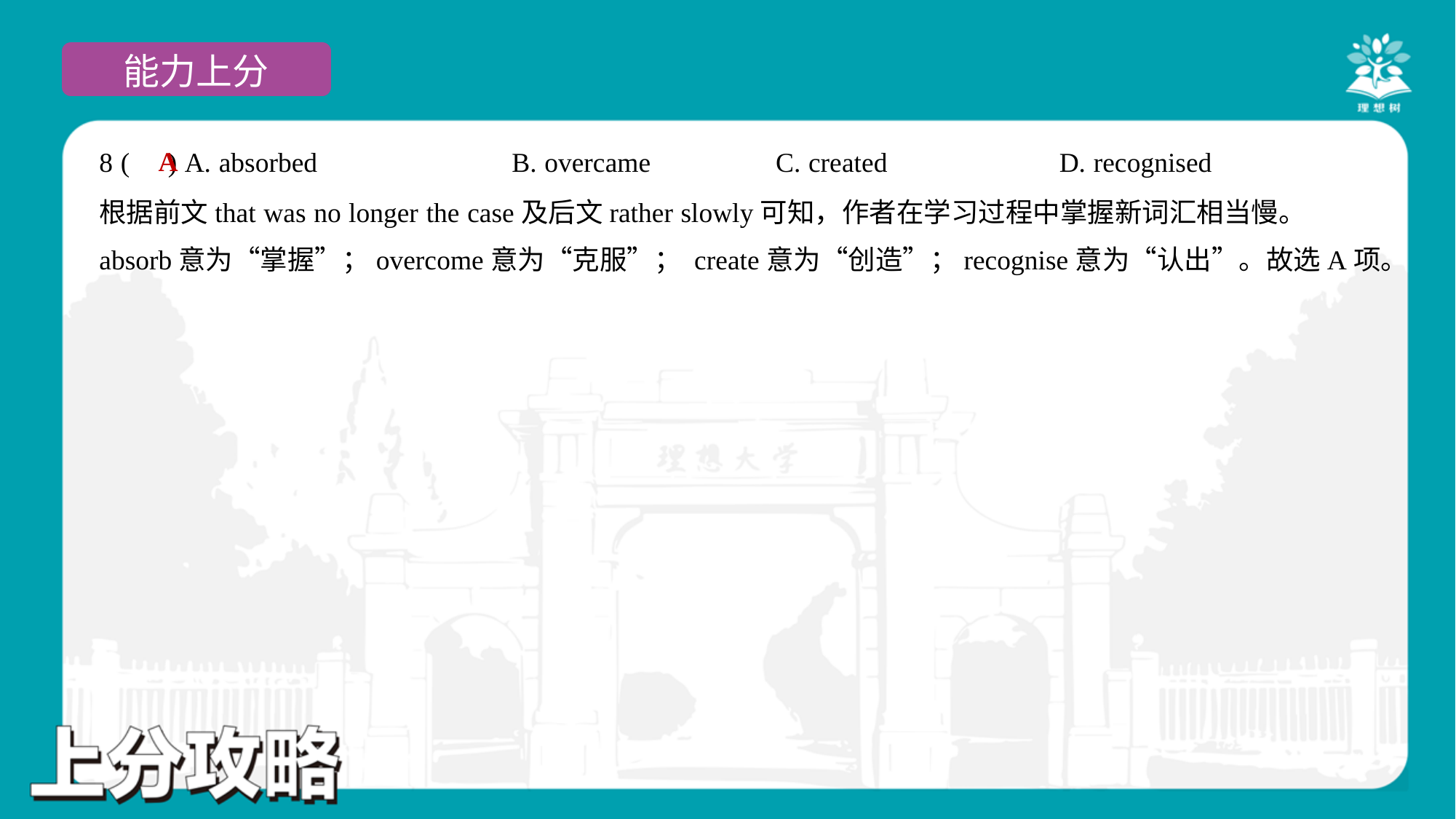

A
8 (     ) A. absorbed	B. overcame	C. created	D. recognised
根据前文that was no longer the case及后文rather slowly可知，作者在学习过程中掌握新词汇相当慢。
absorb意为“掌握”；overcome意为“克服”； create意为“创造”；recognise意为“认出”。故选A项。